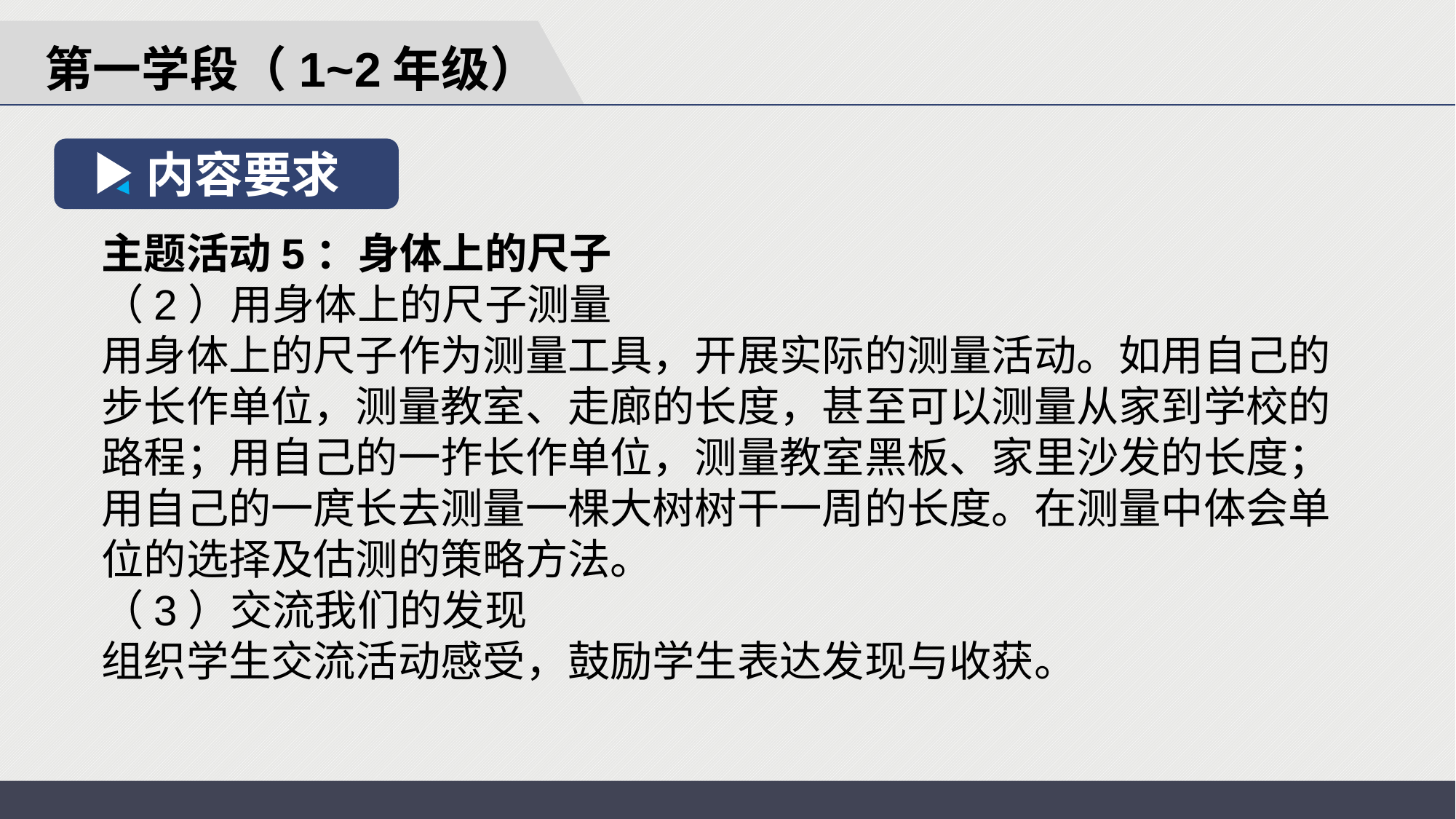

第一学段（1~2年级）
内容要求

主题活动5：身体上的尺子
（2）用身体上的尺子测量
用身体上的尺子作为测量工具，开展实际的测量活动。如用自己的步长作单位，测量教室、走廊的长度，甚至可以测量从家到学校的路程；用自己的一拃长作单位，测量教室黑板、家里沙发的长度；用自己的一庹长去测量一棵大树树干一周的长度。在测量中体会单位的选择及估测的策略方法。
（3）交流我们的发现
组织学生交流活动感受，鼓励学生表达发现与收获。